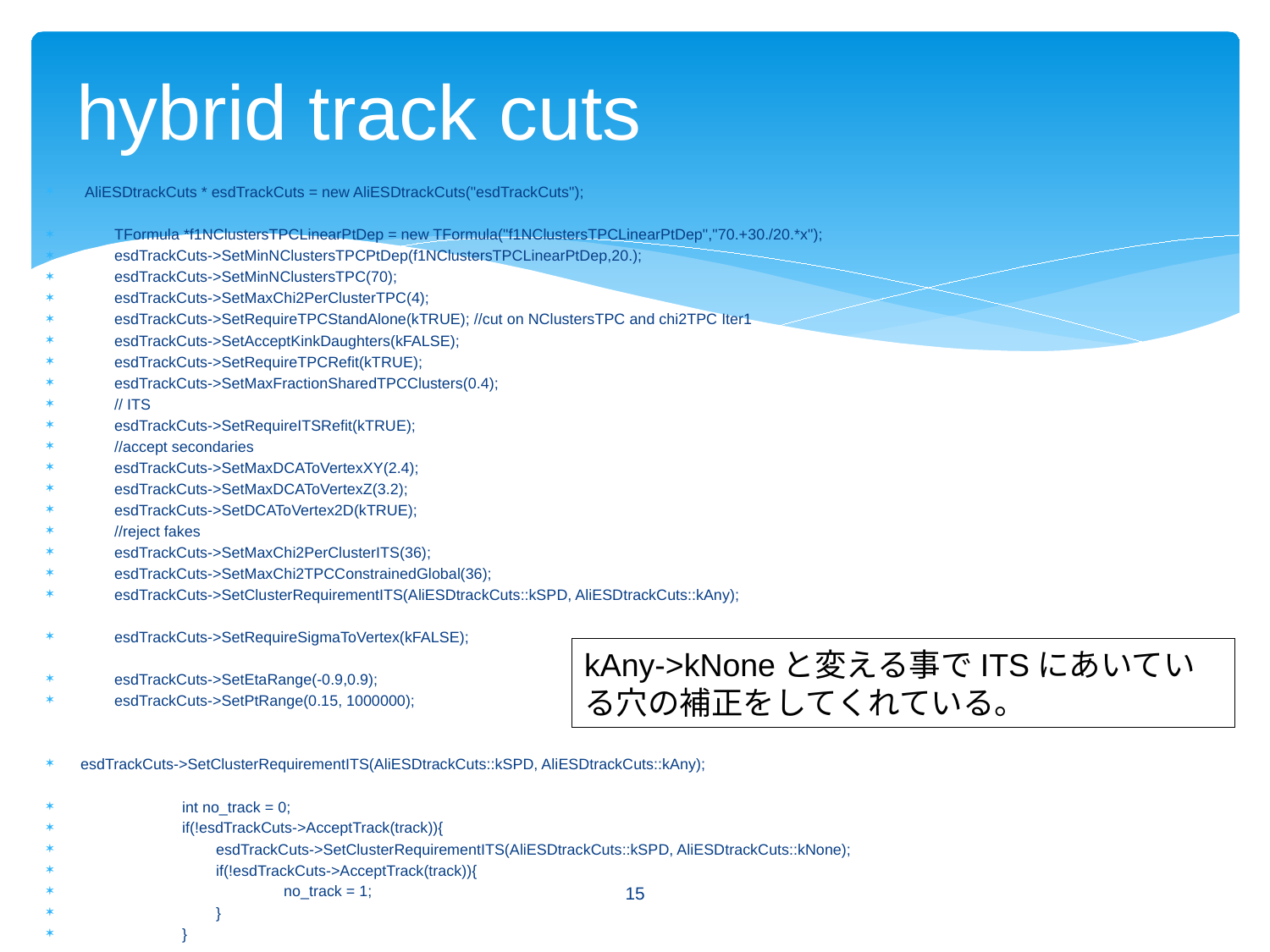

# hybrid track cuts
 AliESDtrackCuts * esdTrackCuts = new AliESDtrackCuts("esdTrackCuts");

        TFormula *f1NClustersTPCLinearPtDep = new TFormula("f1NClustersTPCLinearPtDep","70.+30./20.*x");
        esdTrackCuts->SetMinNClustersTPCPtDep(f1NClustersTPCLinearPtDep,20.);
        esdTrackCuts->SetMinNClustersTPC(70);
        esdTrackCuts->SetMaxChi2PerClusterTPC(4);
        esdTrackCuts->SetRequireTPCStandAlone(kTRUE); //cut on NClustersTPC and chi2TPC Iter1
        esdTrackCuts->SetAcceptKinkDaughters(kFALSE);
        esdTrackCuts->SetRequireTPCRefit(kTRUE);
        esdTrackCuts->SetMaxFractionSharedTPCClusters(0.4);
        // ITS
        esdTrackCuts->SetRequireITSRefit(kTRUE);
        //accept secondaries
        esdTrackCuts->SetMaxDCAToVertexXY(2.4);
        esdTrackCuts->SetMaxDCAToVertexZ(3.2);
        esdTrackCuts->SetDCAToVertex2D(kTRUE);
        //reject fakes
        esdTrackCuts->SetMaxChi2PerClusterITS(36);
        esdTrackCuts->SetMaxChi2TPCConstrainedGlobal(36);
        esdTrackCuts->SetClusterRequirementITS(AliESDtrackCuts::kSPD, AliESDtrackCuts::kAny);

        esdTrackCuts->SetRequireSigmaToVertex(kFALSE);

        esdTrackCuts->SetEtaRange(-0.9,0.9);
        esdTrackCuts->SetPtRange(0.15, 1000000);

esdTrackCuts->SetClusterRequirementITS(AliESDtrackCuts::kSPD, AliESDtrackCuts::kAny);

                        int no_track = 0;
                        if(!esdTrackCuts->AcceptTrack(track)){
                                esdTrackCuts->SetClusterRequirementITS(AliESDtrackCuts::kSPD, AliESDtrackCuts::kNone);
                                if(!esdTrackCuts->AcceptTrack(track)){
                                                no_track = 1;
                                }
                        }
kAny->kNoneと変える事でITSにあいている穴の補正をしてくれている。
15